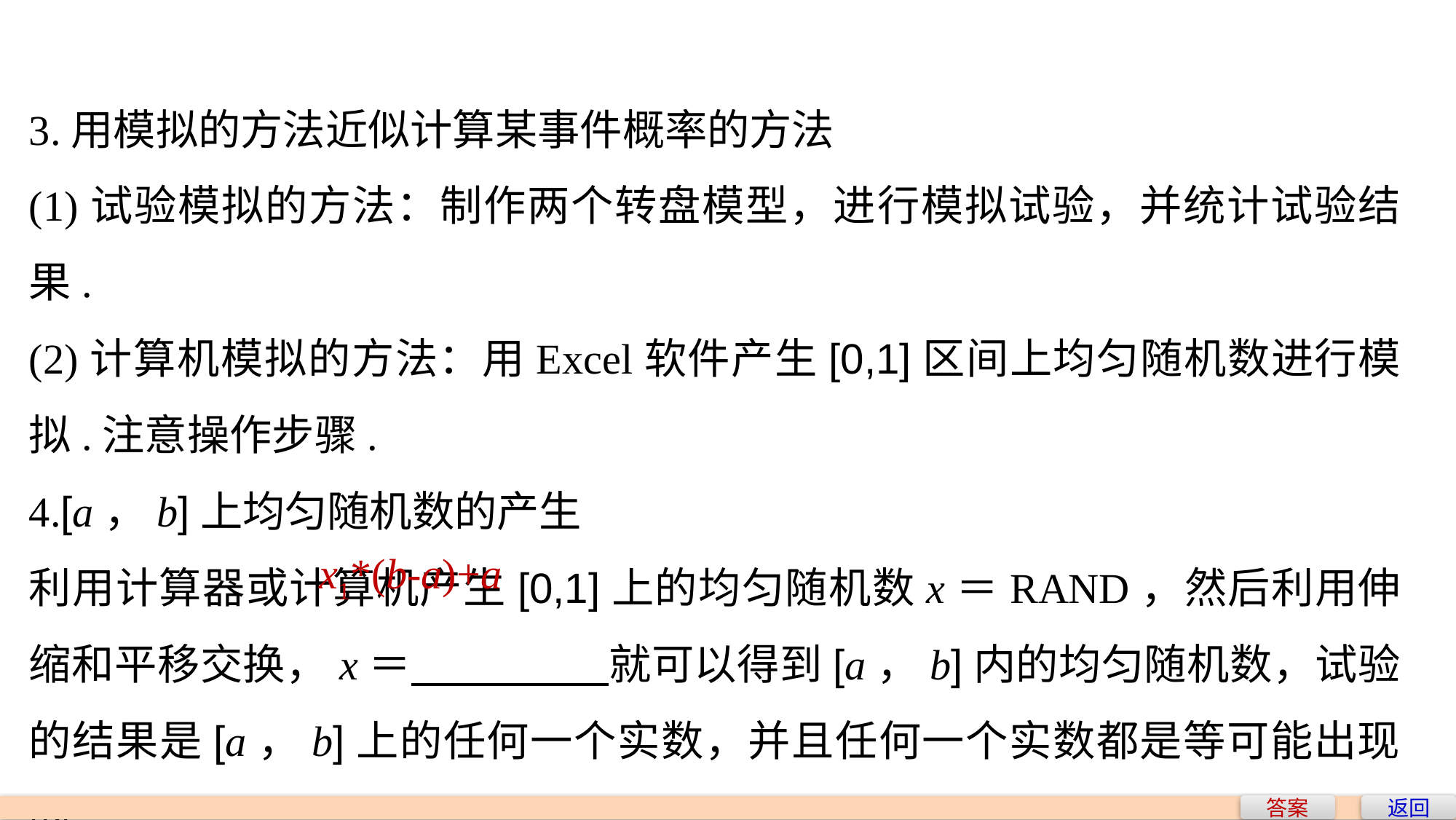

3.用模拟的方法近似计算某事件概率的方法
(1)试验模拟的方法：制作两个转盘模型，进行模拟试验，并统计试验结果.
(2)计算机模拟的方法：用Excel软件产生[0,1]区间上均匀随机数进行模拟.注意操作步骤.
4.[a，b]上均匀随机数的产生
利用计算器或计算机产生[0,1]上的均匀随机数x＝RAND，然后利用伸缩和平移交换，x＝                    就可以得到[a，b]内的均匀随机数，试验的结果是[a，b]上的任何一个实数，并且任何一个实数都是等可能出现的.
x1*(b-a)+a
答案
返回